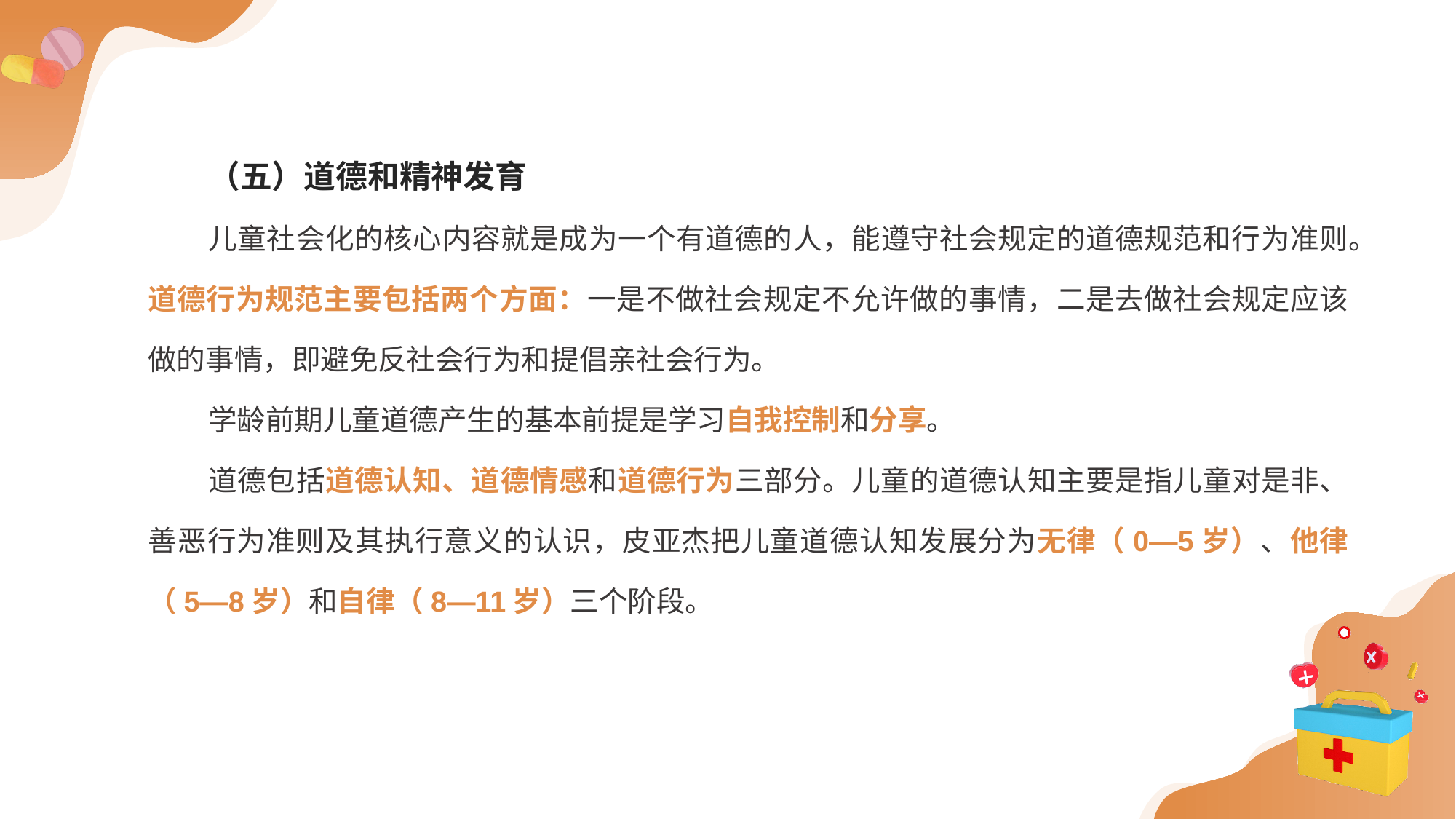

（五）道德和精神发育
儿童社会化的核心内容就是成为一个有道德的人，能遵守社会规定的道德规范和行为准则。道德行为规范主要包括两个方面：一是不做社会规定不允许做的事情，二是去做社会规定应该做的事情，即避免反社会行为和提倡亲社会行为。
学龄前期儿童道德产生的基本前提是学习自我控制和分享。
道德包括道德认知、道德情感和道德行为三部分。儿童的道德认知主要是指儿童对是非、善恶行为准则及其执行意义的认识，皮亚杰把儿童道德认知发展分为无律（0—5岁）、他律（5—8岁）和自律（8—11岁）三个阶段。